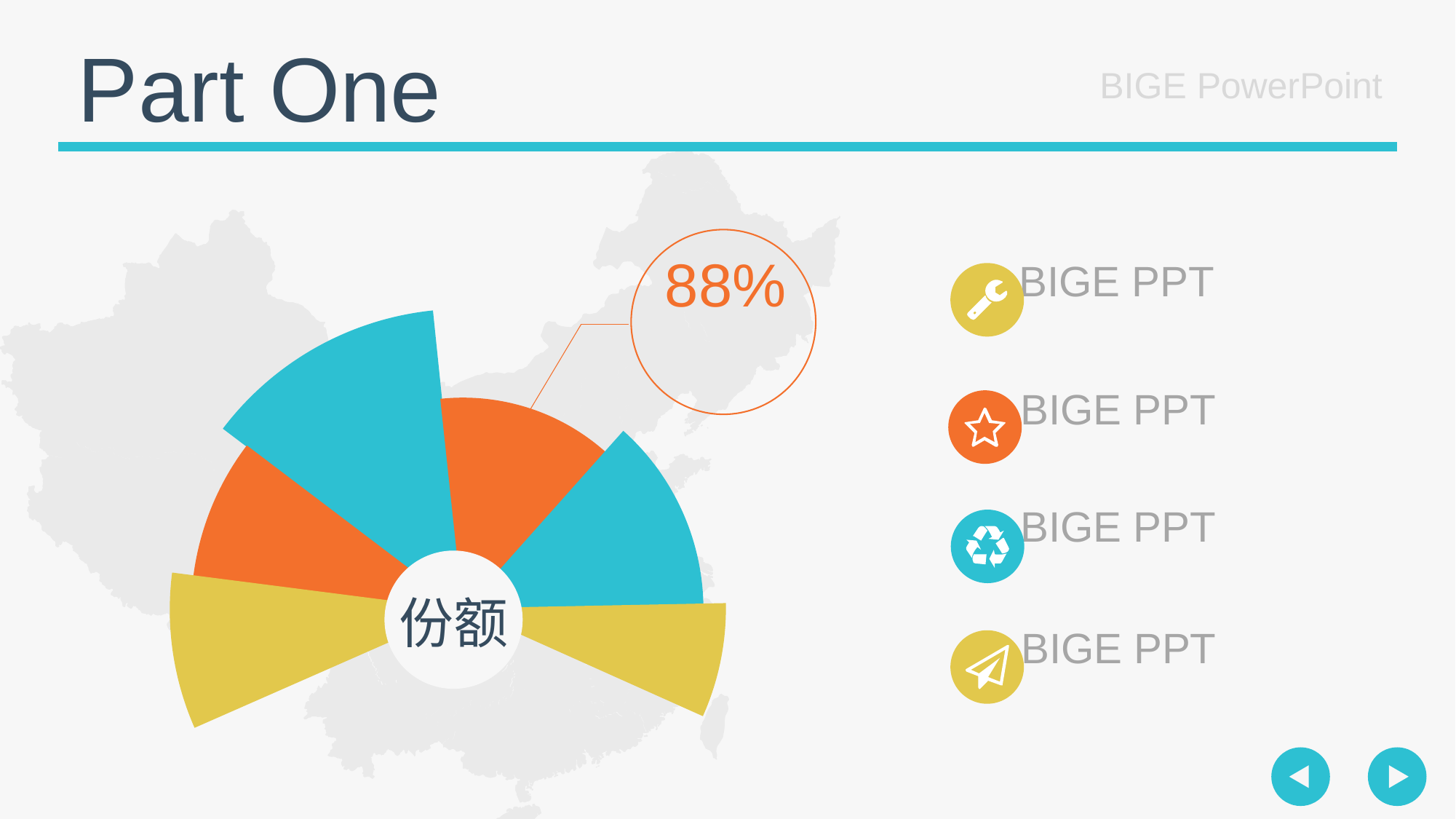

Part One
BIGE PowerPoint

88%
BIGE PPT

BIGE PPT

BIGE PPT

份额
BIGE PPT